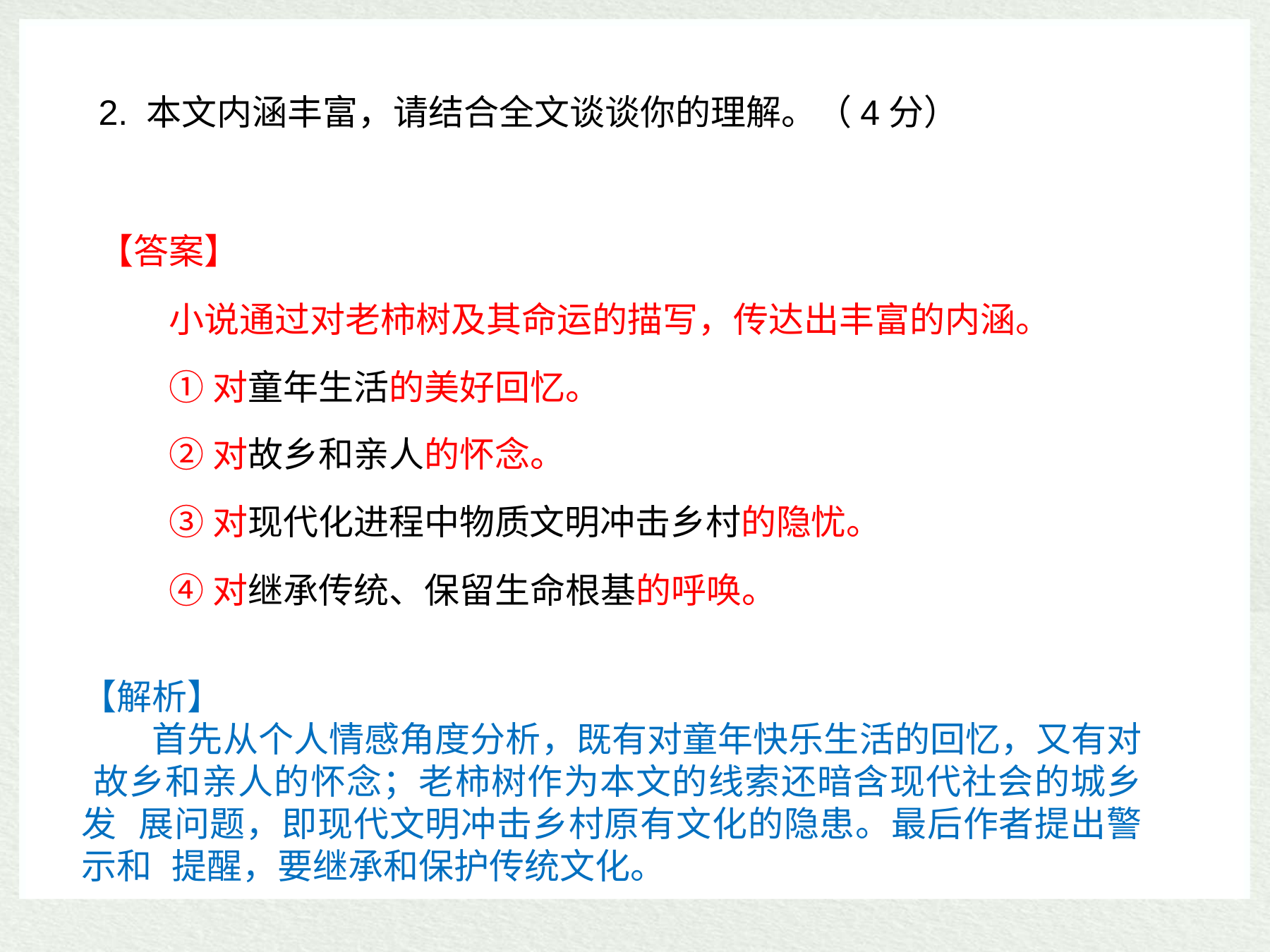

2. 本文内涵丰富，请结合全文谈谈你的理解。（4分）

【答案】
小说通过对老柿树及其命运的描写，传达出丰富的内涵。
①对童年生活的美好回忆。
②对故乡和亲人的怀念。
③对现代化进程中物质文明冲击乡村的隐忧。
④对继承传统、保留生命根基的呼唤。

【解析】
首先从个人情感角度分析，既有对童年快乐生活的回忆，又有对  故乡和亲人的怀念；老柿树作为本文的线索还暗含现代社会的城乡发  展问题，即现代文明冲击乡村原有文化的隐患。最后作者提出警示和  提醒，要继承和保护传统文化。